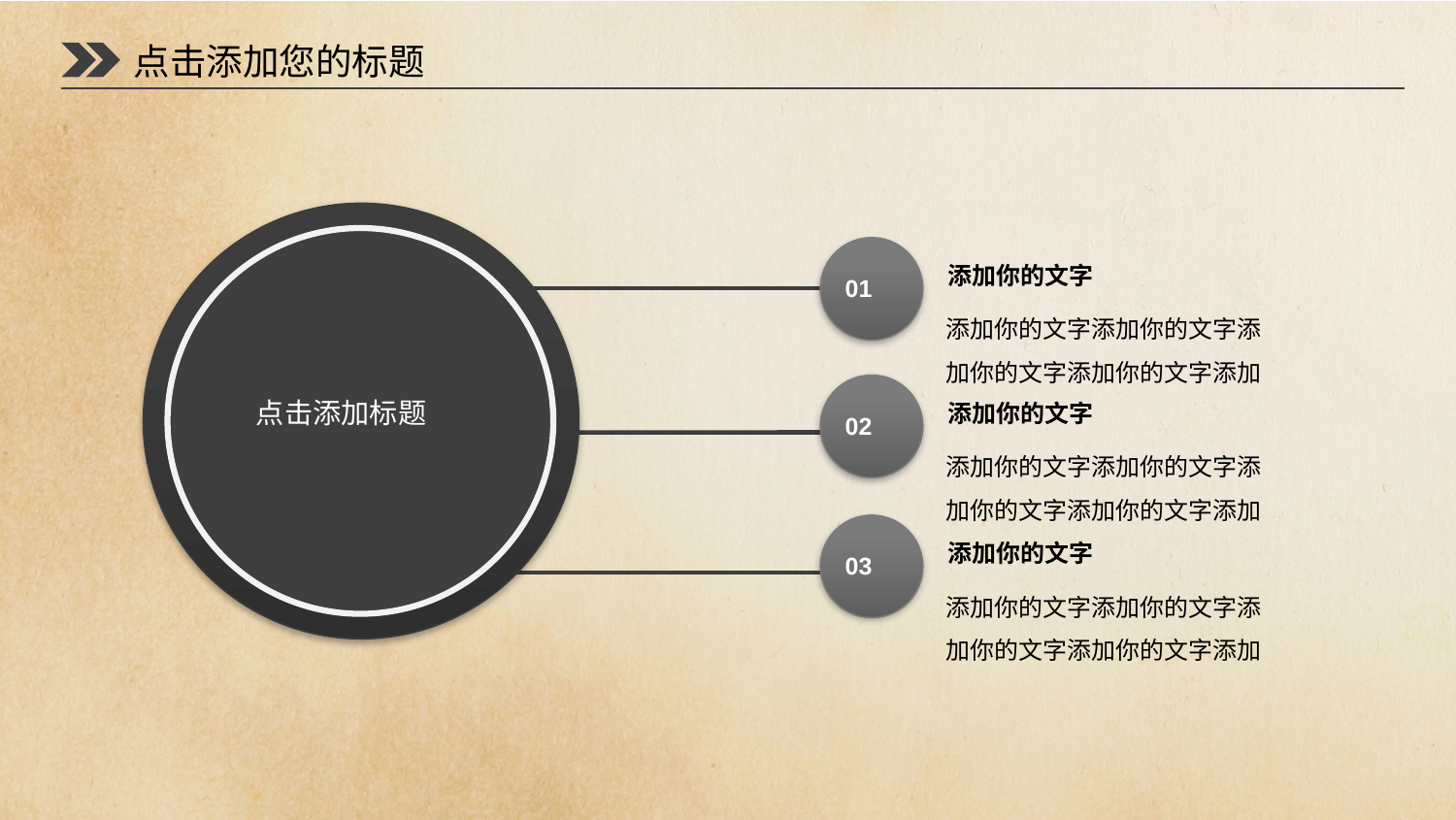

点击添加您的标题

添加你的文字
01
添加你的文字添加你的文字添加你的文字添加你的文字添加

点击添加标题
添加你的文字
02
添加你的文字添加你的文字添加你的文字添加你的文字添加

添加你的文字
03
添加你的文字添加你的文字添加你的文字添加你的文字添加